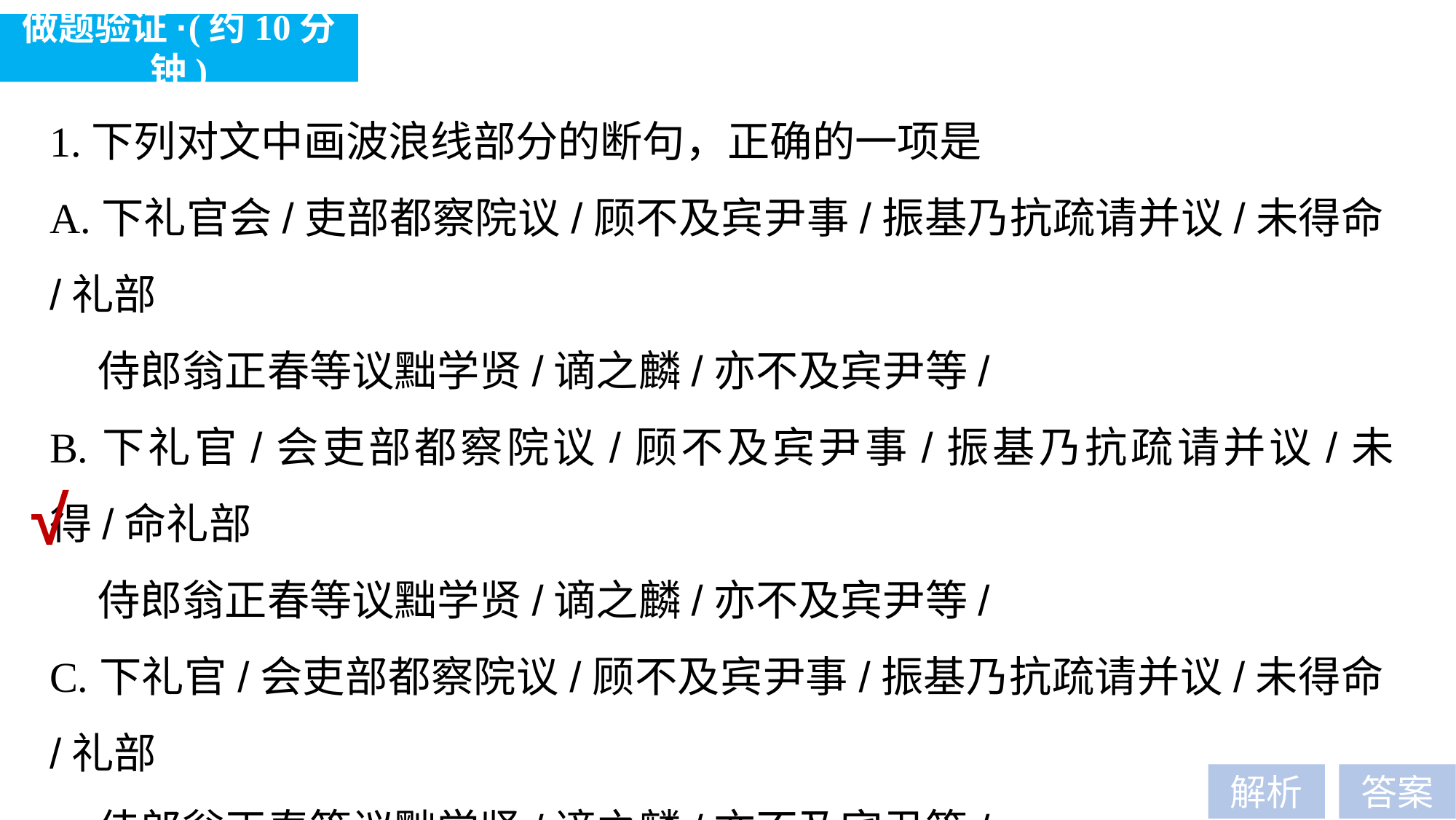

做题验证·(约10分钟)
1.下列对文中画波浪线部分的断句，正确的一项是
A.下礼官会/吏部都察院议/顾不及宾尹事/振基乃抗疏请并议/未得命/礼部
    侍郎翁正春等议黜学贤/谪之麟/亦不及宾尹等/
B.下礼官/会吏部都察院议/顾不及宾尹事/振基乃抗疏请并议/未得/命礼部
    侍郎翁正春等议黜学贤/谪之麟/亦不及宾尹等/
C.下礼官/会吏部都察院议/顾不及宾尹事/振基乃抗疏请并议/未得命/礼部
    侍郎翁正春等议黜学贤/谪之麟/亦不及宾尹等/
D.下礼官会吏部/都察院议/顾不及宾尹事/振基乃抗疏请并议/未得/命礼部
    侍郎翁正春等议黜学贤/谪之麟/亦不及宾尹等/
√
解析
答案